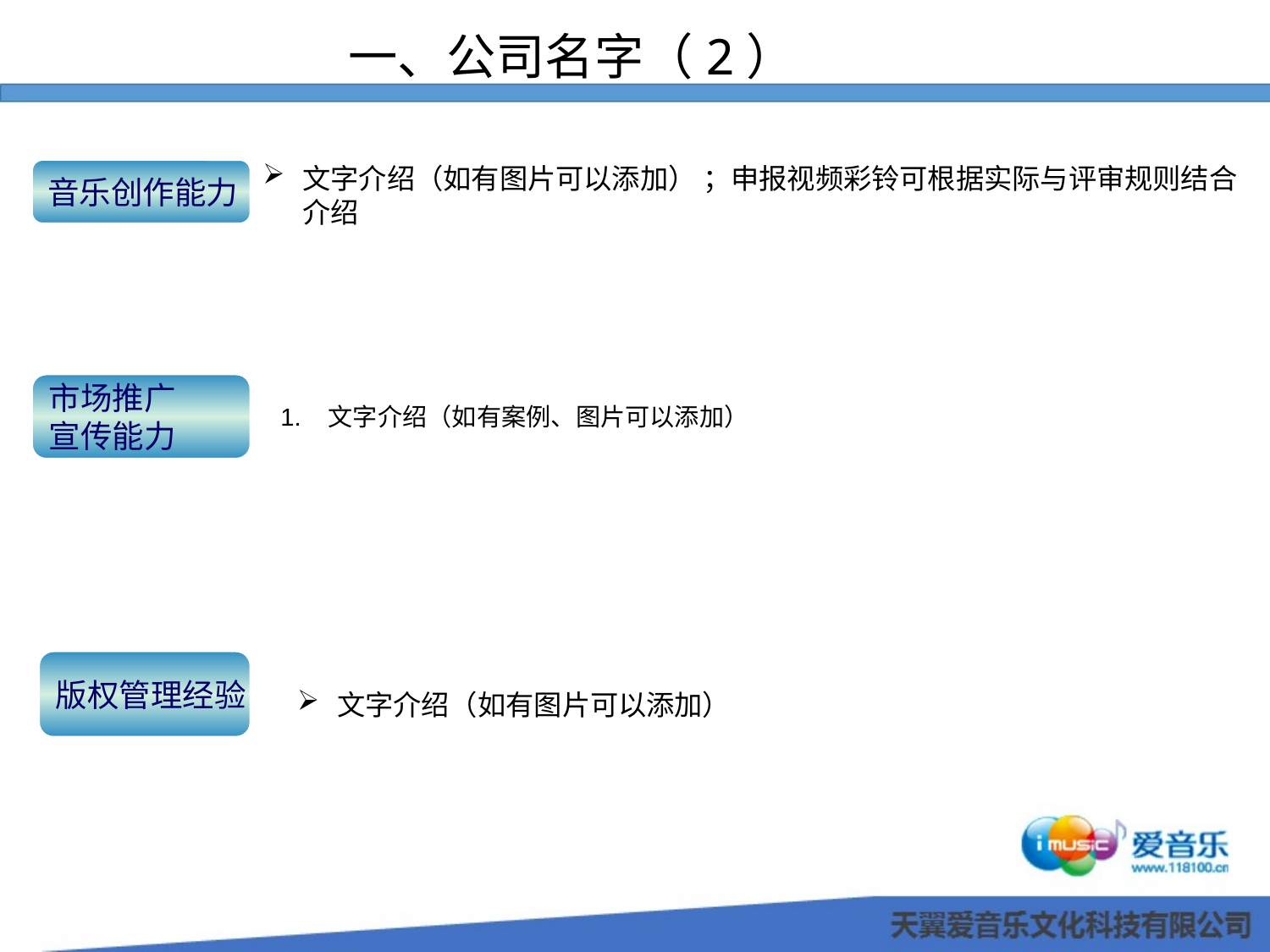

一、公司名字（2）

文字介绍（如有图片可以添加） ；申报视频彩铃可根据实际与评审规则结合介绍
音乐创作能力
市场推广
宣传能力
文字介绍（如有案例、图片可以添加）
版权管理经验

文字介绍（如有图片可以添加）